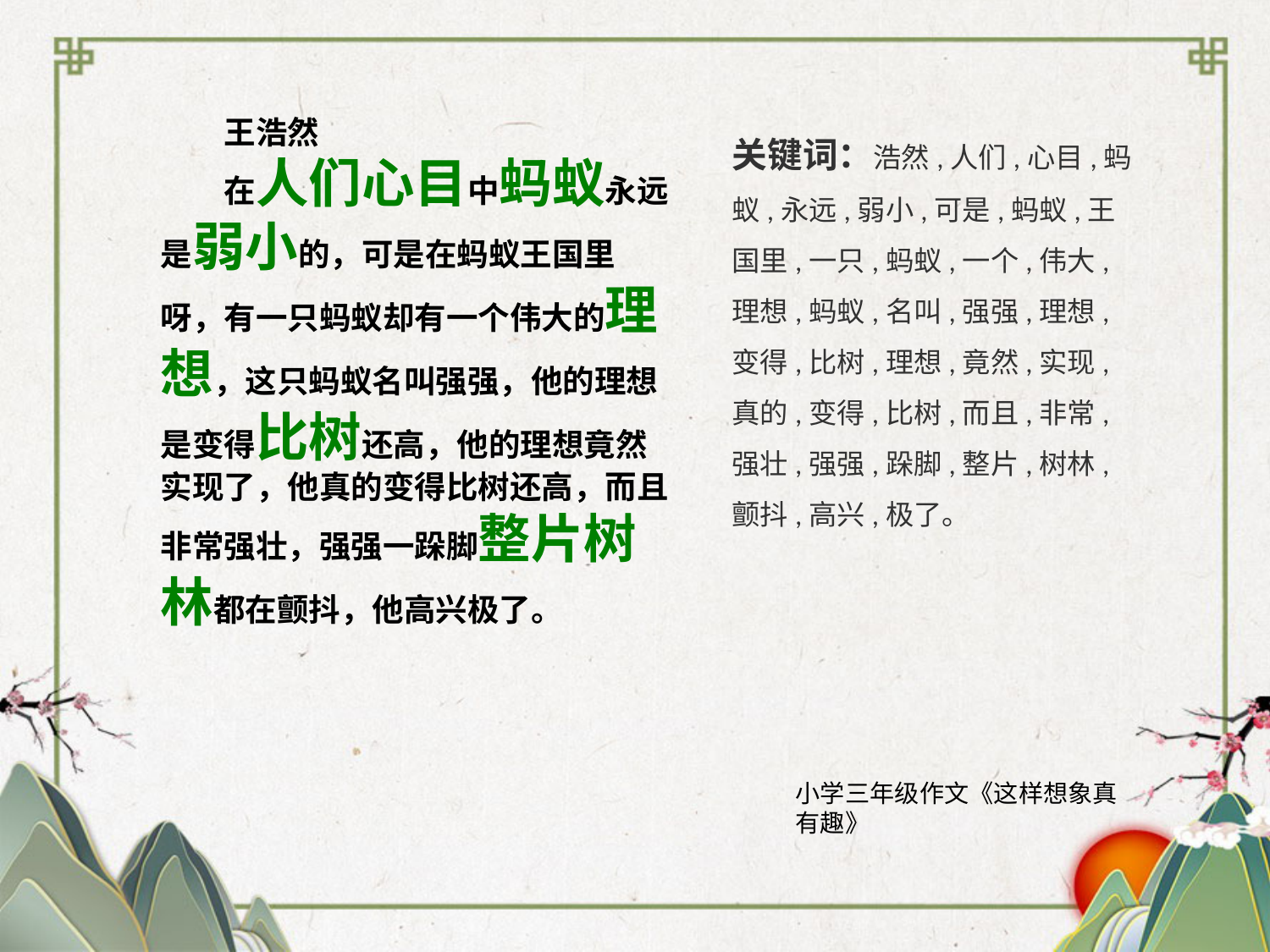

王浩然
　　在人们心目中蚂蚁永远是弱小的，可是在蚂蚁王国里呀，有一只蚂蚁却有一个伟大的理想，这只蚂蚁名叫强强，他的理想是变得比树还高，他的理想竟然实现了，他真的变得比树还高，而且非常强壮，强强一跺脚整片树林都在颤抖，他高兴极了。
关键词：浩然,人们,心目,蚂蚁,永远,弱小,可是,蚂蚁,王国里,一只,蚂蚁,一个,伟大,理想,蚂蚁,名叫,强强,理想,变得,比树,理想,竟然,实现,真的,变得,比树,而且,非常,强壮,强强,跺脚,整片,树林,颤抖,高兴,极了。
小学三年级作文《这样想象真有趣》